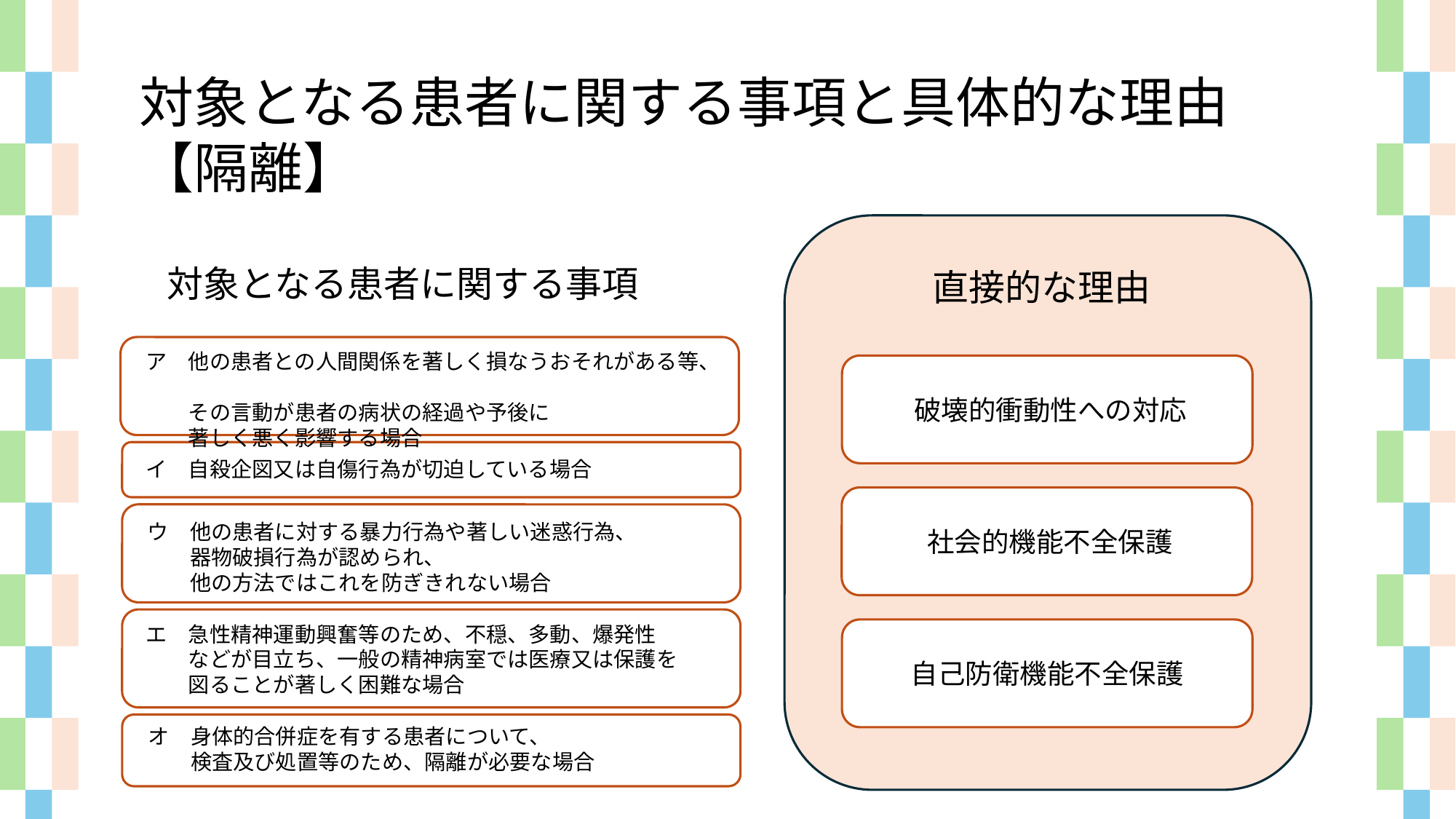

対象となる患者に関する事項と具体的な理由
【隔離】

対象となる患者に関する事項
直接的な理由

ア　他の患者との人間関係を著しく損なうおそれがある等、
　　その言動が患者の病状の経過や予後に
　　著しく悪く影響する場合

破壊的衝動性への対応

イ　自殺企図又は自傷行為が切迫している場合

ウ　他の患者に対する暴力行為や著しい迷惑行為、
　　器物破損行為が認められ、
　　他の方法ではこれを防ぎきれない場合
社会的機能不全保護

エ　急性精神運動興奮等のため、不穏、多動、爆発性
　　などが目立ち、一般の精神病室では医療又は保護を
　　図ることが著しく困難な場合

自己防衛機能不全保護

オ　身体的合併症を有する患者について、
　　検査及び処置等のため、隔離が必要な場合